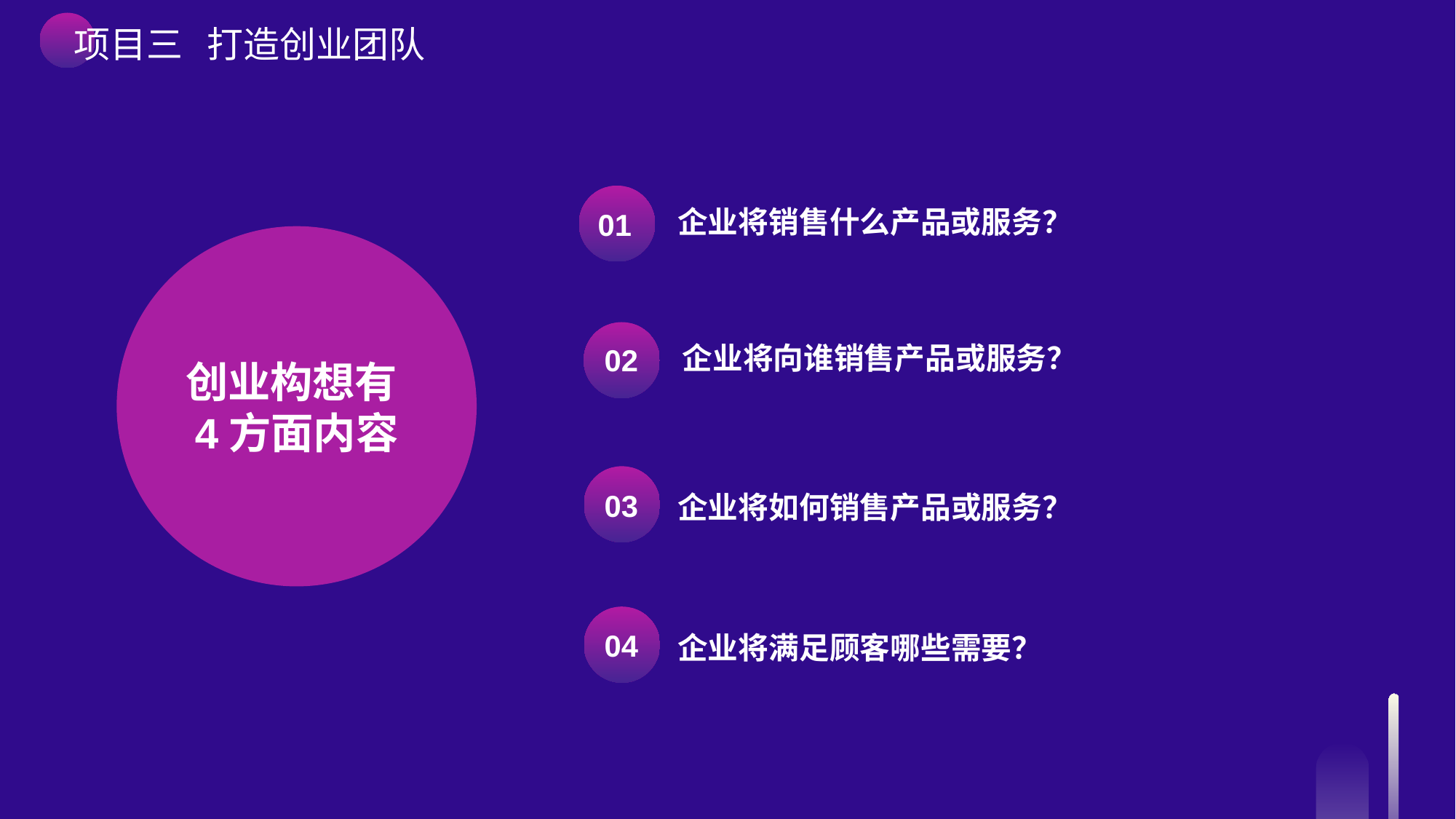

项目三   打造创业团队

企业将销售什么产品或服务？
01
创业构想有4方面内容

企业将向谁销售产品或服务？
02

企业将如何销售产品或服务？
03

04
企业将满足顾客哪些需要？